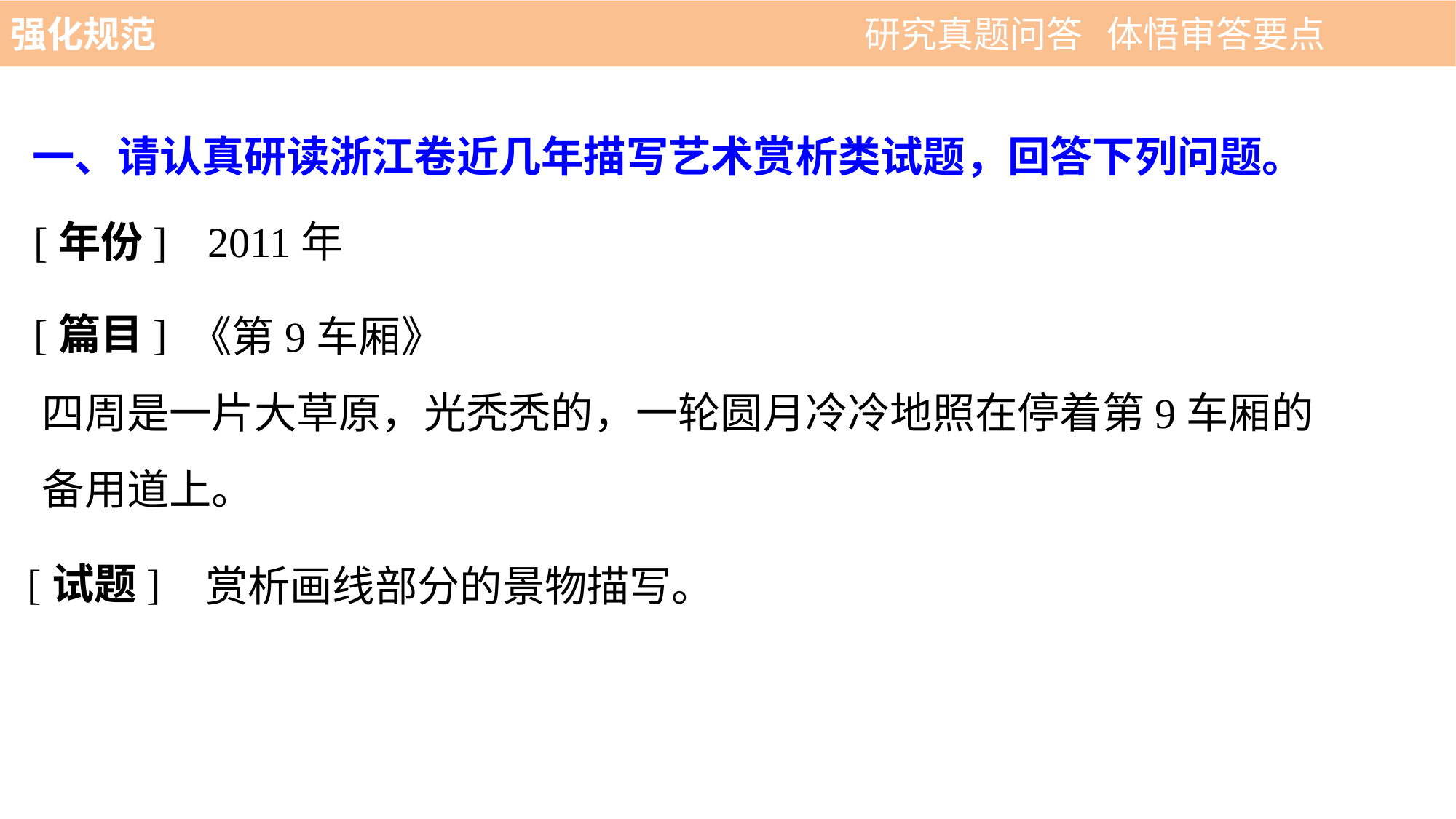

强化规范                                     　 　　　　　　　　　    研究真题问答   体悟审答要点
一、请认真研读浙江卷近几年描写艺术赏析类试题，回答下列问题。
[年份]
2011年
[篇目]
	   《第9车厢》
四周是一片大草原，光秃秃的，一轮圆月冷冷地照在停着第9车厢的备用道上。
[试题]
赏析画线部分的景物描写。